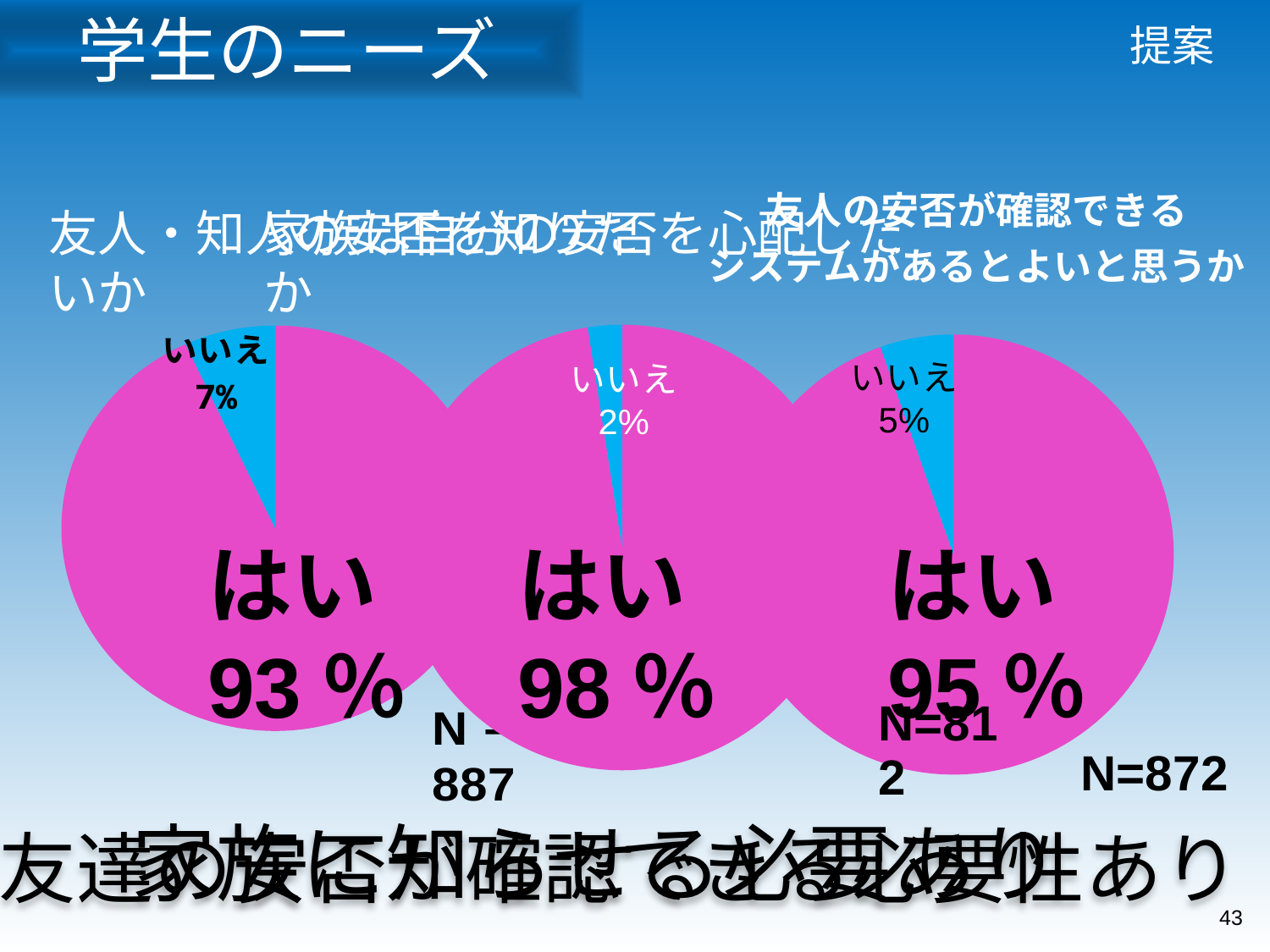

学生のニーズ
# 提案

### Chart

| Category |  |
|---|---|
| はい | 792.0 |
| いいえ | 20.0 |

### Chart: 友人の安否が確認できる システムがあるとよいと思うか

| Category |  |
|---|---|
| はい | 825.0 |
| いいえ | 47.0 |
友人・知人の安否を知りたいか
家族は自分の安否を心配したか

### Chart

| Category |  |
|---|---|
| 知りたい | 826.0 |
| 知りたくない | 61.0 |
はい
93％
はい
98％
はい
95％
家族に知らせる必要あり
友達の安否が確認できる必要性あり
43